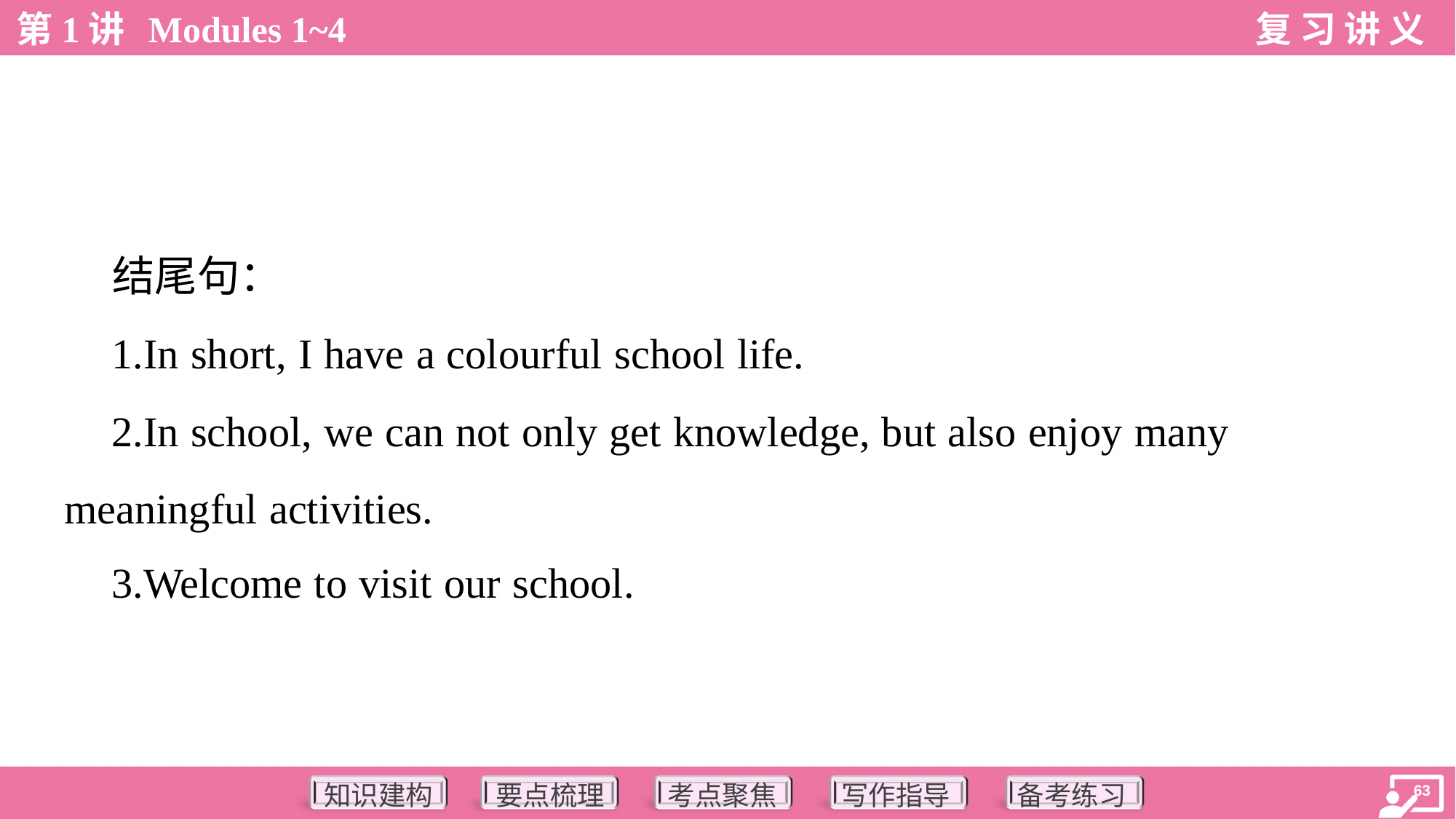

结尾句：
    1.In short, I have a colourful school life.
    2.In school, we can not only get knowledge, but also enjoy many
meaningful activities.
    3.Welcome to visit our school.